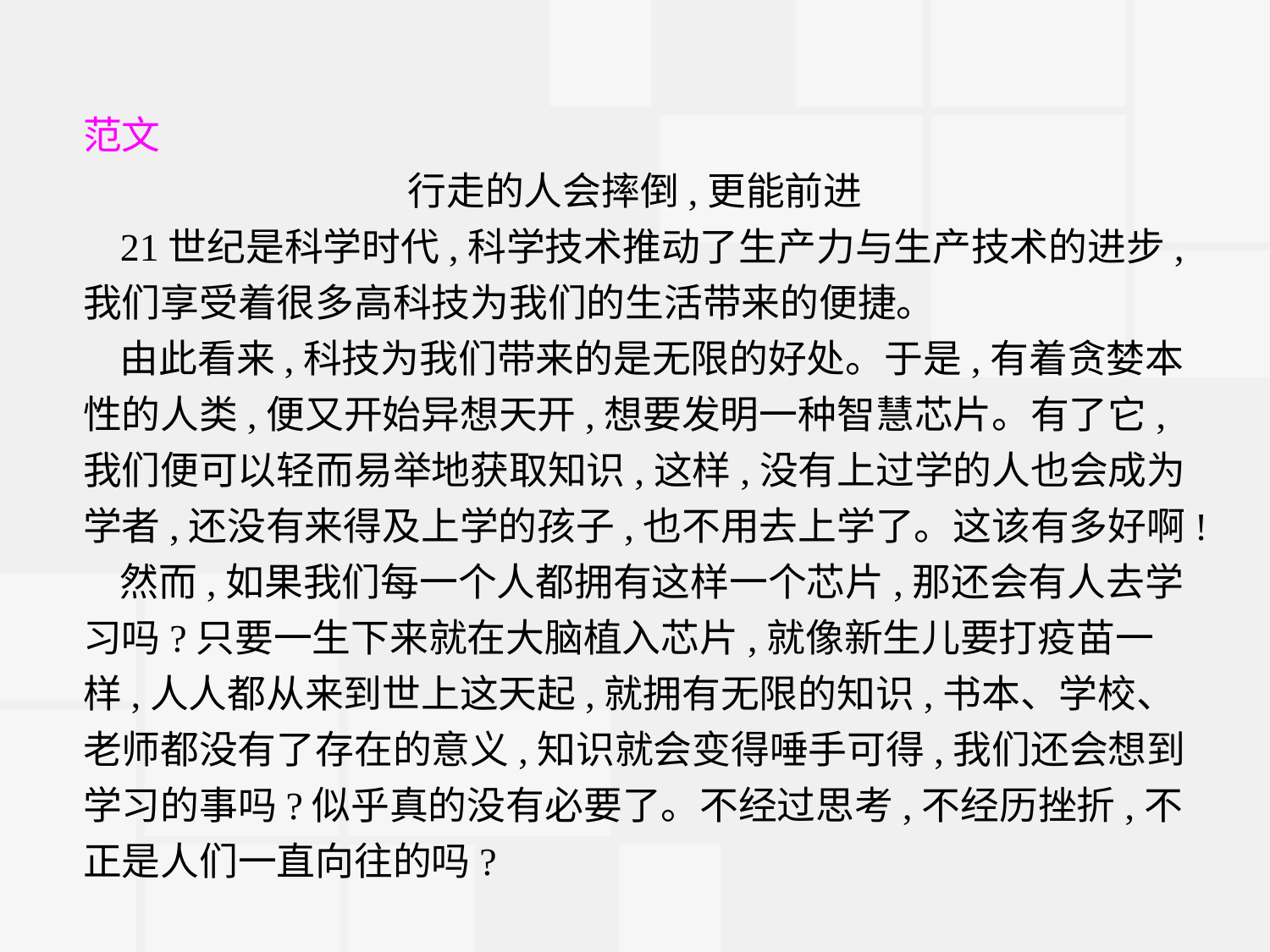

范文
行走的人会摔倒,更能前进
21世纪是科学时代,科学技术推动了生产力与生产技术的进步,我们享受着很多高科技为我们的生活带来的便捷。
由此看来,科技为我们带来的是无限的好处。于是,有着贪婪本性的人类,便又开始异想天开,想要发明一种智慧芯片。有了它,我们便可以轻而易举地获取知识,这样,没有上过学的人也会成为学者,还没有来得及上学的孩子,也不用去上学了。这该有多好啊!
然而,如果我们每一个人都拥有这样一个芯片,那还会有人去学习吗?只要一生下来就在大脑植入芯片,就像新生儿要打疫苗一样,人人都从来到世上这天起,就拥有无限的知识,书本、学校、老师都没有了存在的意义,知识就会变得唾手可得,我们还会想到学习的事吗?似乎真的没有必要了。不经过思考,不经历挫折,不正是人们一直向往的吗?